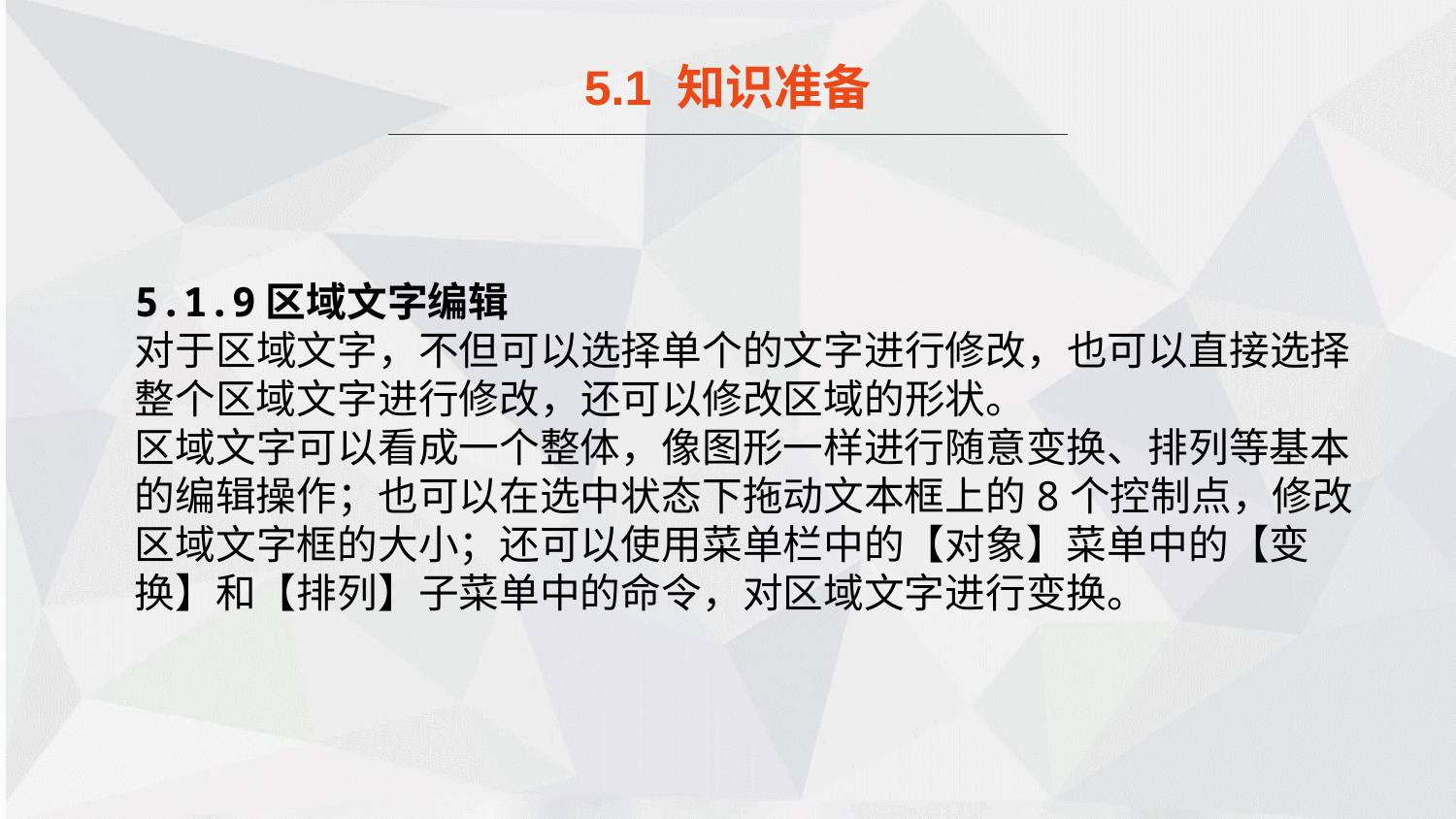

5.1 知识准备
5.1.9区域文字编辑
对于区域文字，不但可以选择单个的文字进行修改，也可以直接选择整个区域文字进行修改，还可以修改区域的形状。
区域文字可以看成一个整体，像图形一样进行随意变换、排列等基本的编辑操作；也可以在选中状态下拖动文本框上的8个控制点，修改区域文字框的大小；还可以使用菜单栏中的【对象】菜单中的【变换】和【排列】子菜单中的命令，对区域文字进行变换。